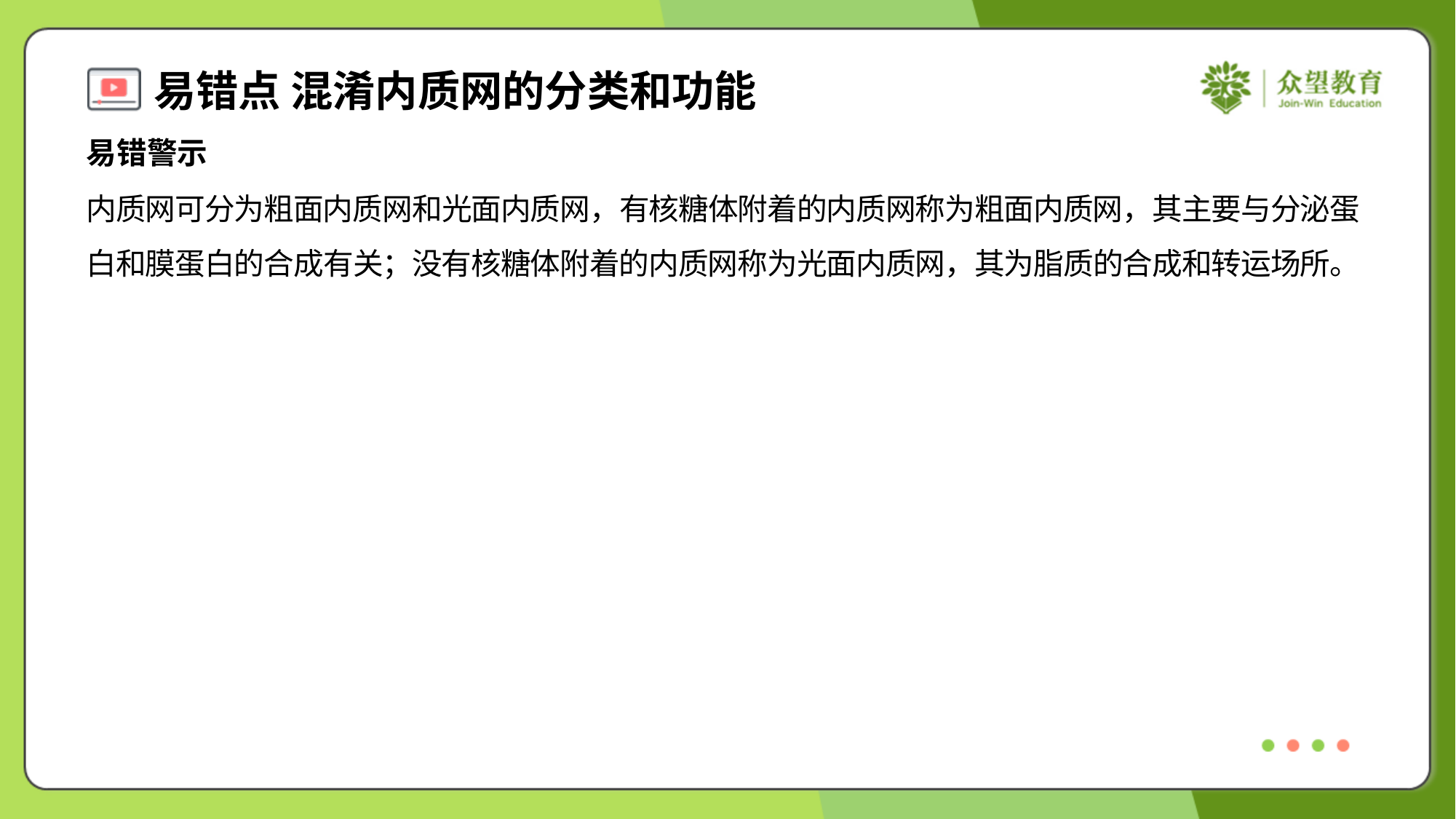

易错警示
内质网可分为粗面内质网和光面内质网，有核糖体附着的内质网称为粗面内质网，其主要与分泌蛋
白和膜蛋白的合成有关；没有核糖体附着的内质网称为光面内质网，其为脂质的合成和转运场所。